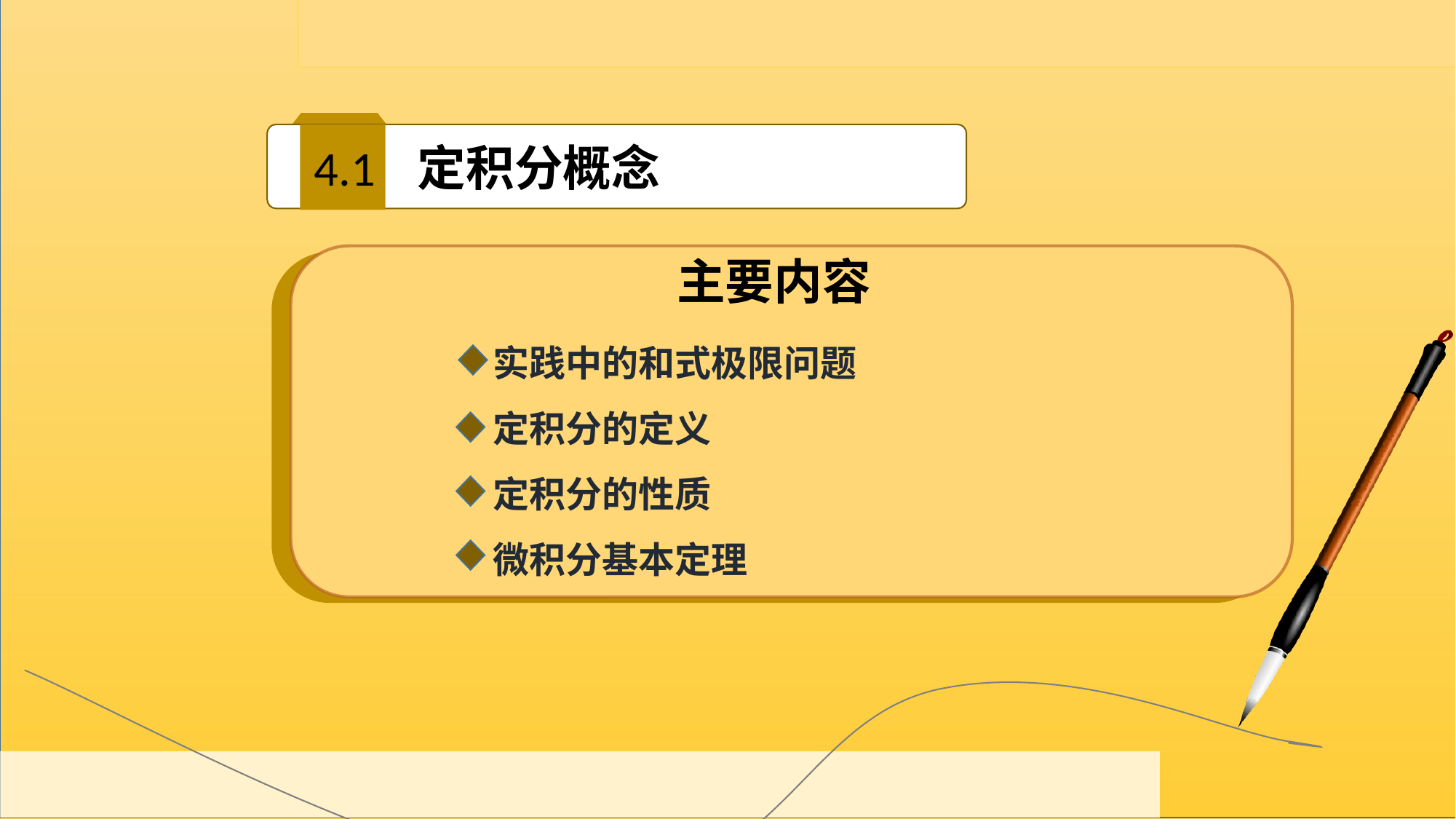

4.1
定积分概念
主要内容
  实践中的和式极限问题
  定积分的定义
  定积分的性质
  微积分基本定理